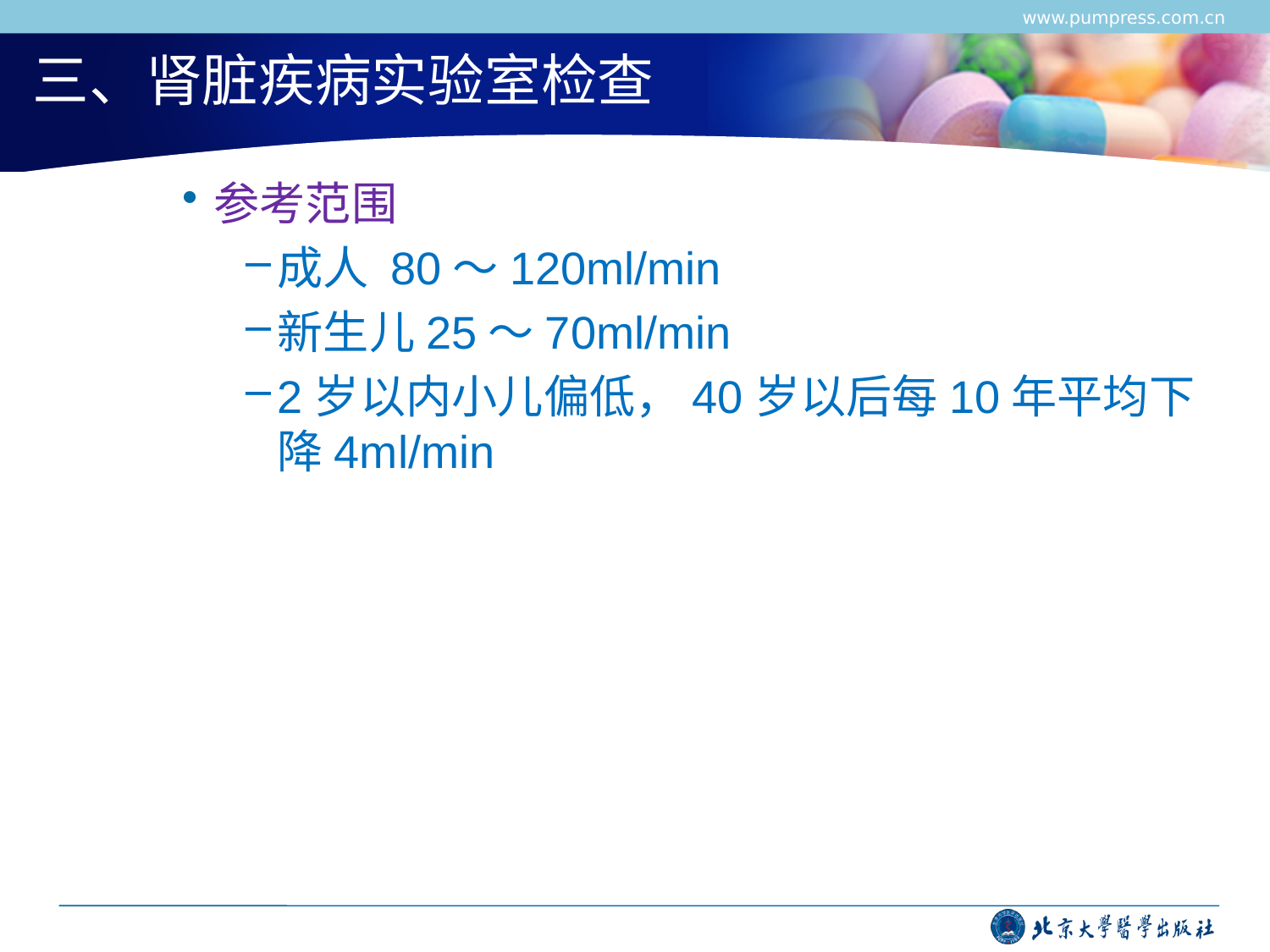

www.pumpress.com.cn
# 三、肾脏疾病实验室检查
参考范围
成人 80～120ml/min
新生儿25～70ml/min
2岁以内小儿偏低，40岁以后每10年平均下降4ml/min